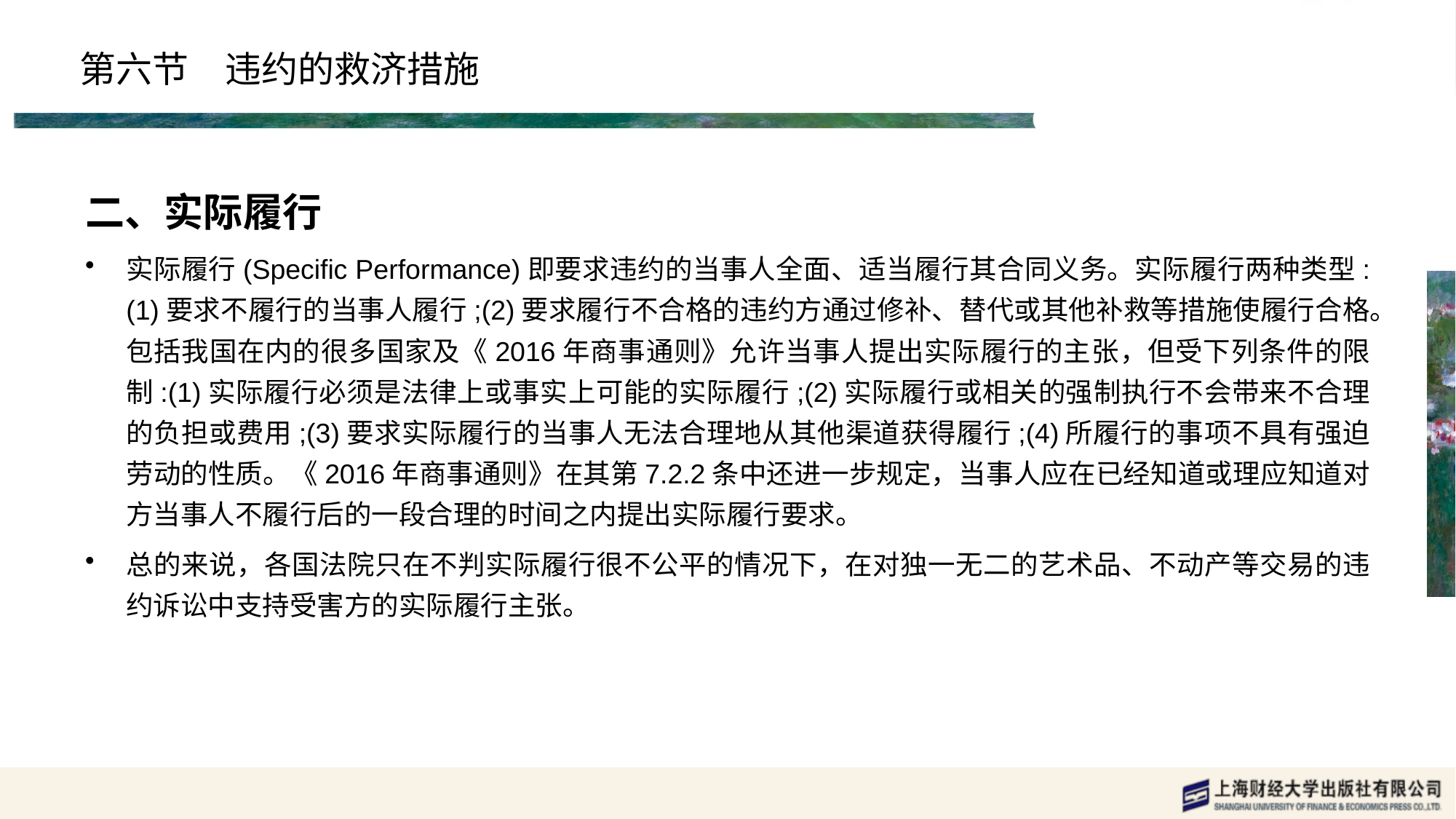

# 第六节　违约的救济措施
二、实际履行
实际履行(Specific Performance)即要求违约的当事人全面、适当履行其合同义务。实际履行两种类型:(1)要求不履行的当事人履行;(2)要求履行不合格的违约方通过修补、替代或其他补救等措施使履行合格。包括我国在内的很多国家及《2016年商事通则》允许当事人提出实际履行的主张，但受下列条件的限制:(1)实际履行必须是法律上或事实上可能的实际履行;(2)实际履行或相关的强制执行不会带来不合理的负担或费用;(3)要求实际履行的当事人无法合理地从其他渠道获得履行;(4)所履行的事项不具有强迫劳动的性质。《2016年商事通则》在其第7.2.2条中还进一步规定，当事人应在已经知道或理应知道对方当事人不履行后的一段合理的时间之内提出实际履行要求。
总的来说，各国法院只在不判实际履行很不公平的情况下，在对独一无二的艺术品、不动产等交易的违约诉讼中支持受害方的实际履行主张。